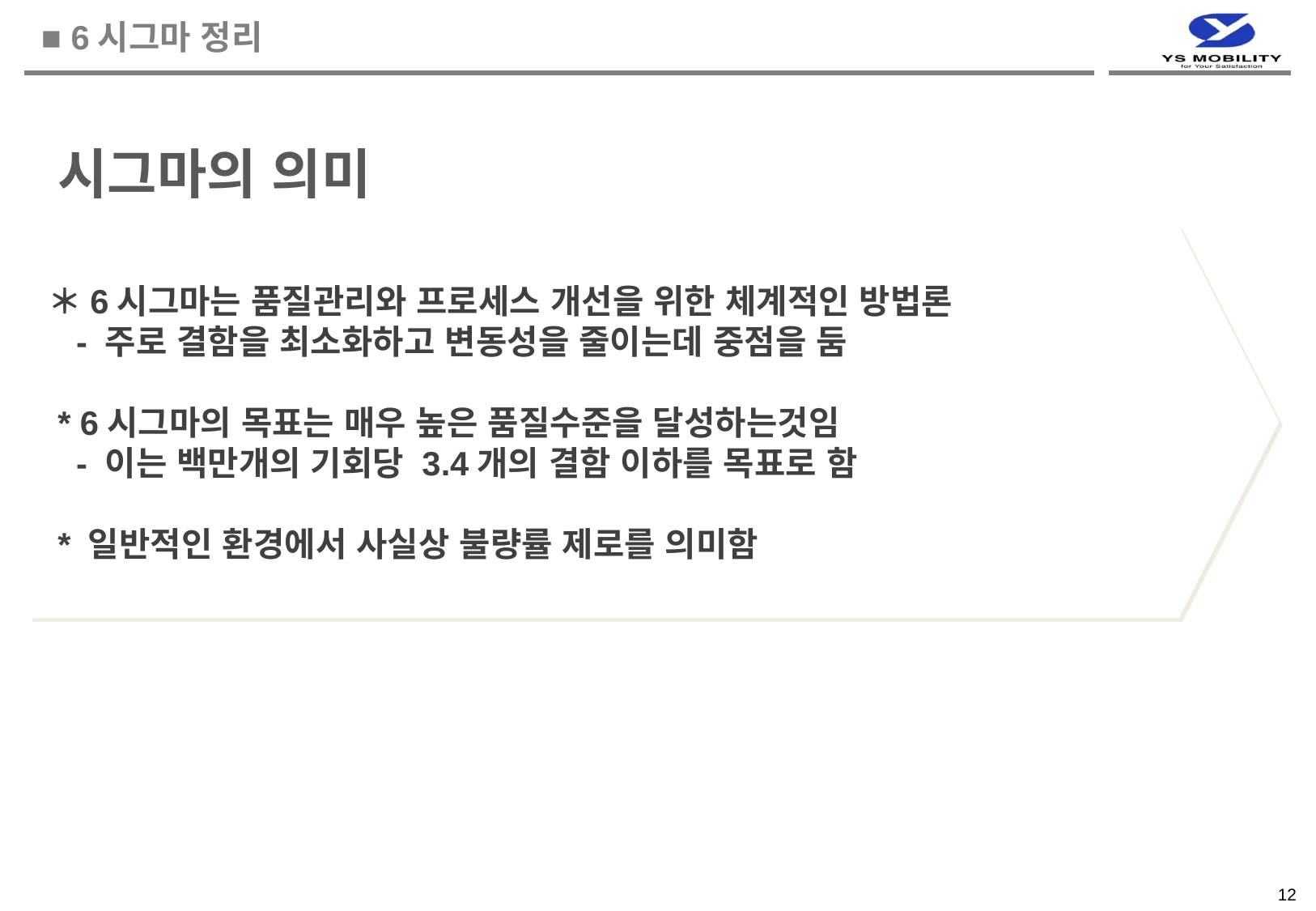

■ 6시그마 정리
시그마의 의미

＊6시그마는 품질관리와 프로세스 개선을 위한 체계적인 방법론
   - 주로 결함을 최소화하고 변동성을 줄이는데 중점을 둠

 * 6시그마의 목표는 매우 높은 품질수준을 달성하는것임
   - 이는 백만개의 기회당 3.4개의 결함 이하를 목표로 함

 * 일반적인 환경에서 사실상 불량률 제로를 의미함